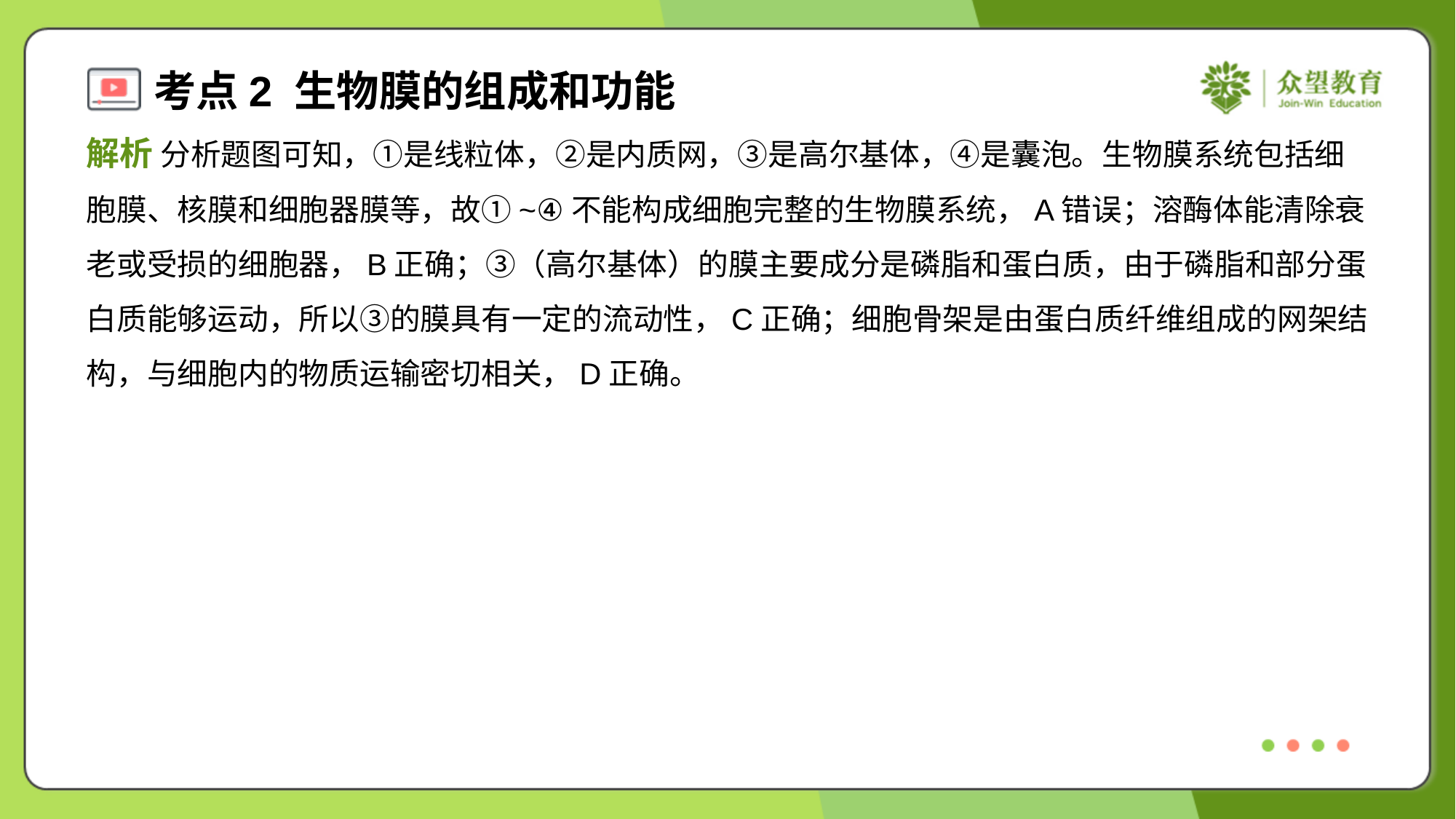

解析 分析题图可知，①是线粒体，②是内质网，③是高尔基体，④是囊泡。生物膜系统包括细
胞膜、核膜和细胞器膜等，故①~④不能构成细胞完整的生物膜系统，A错误；溶酶体能清除衰
老或受损的细胞器，B正确；③（高尔基体）的膜主要成分是磷脂和蛋白质，由于磷脂和部分蛋
白质能够运动，所以③的膜具有一定的流动性，C正确；细胞骨架是由蛋白质纤维组成的网架结
构，与细胞内的物质运输密切相关，D正确。